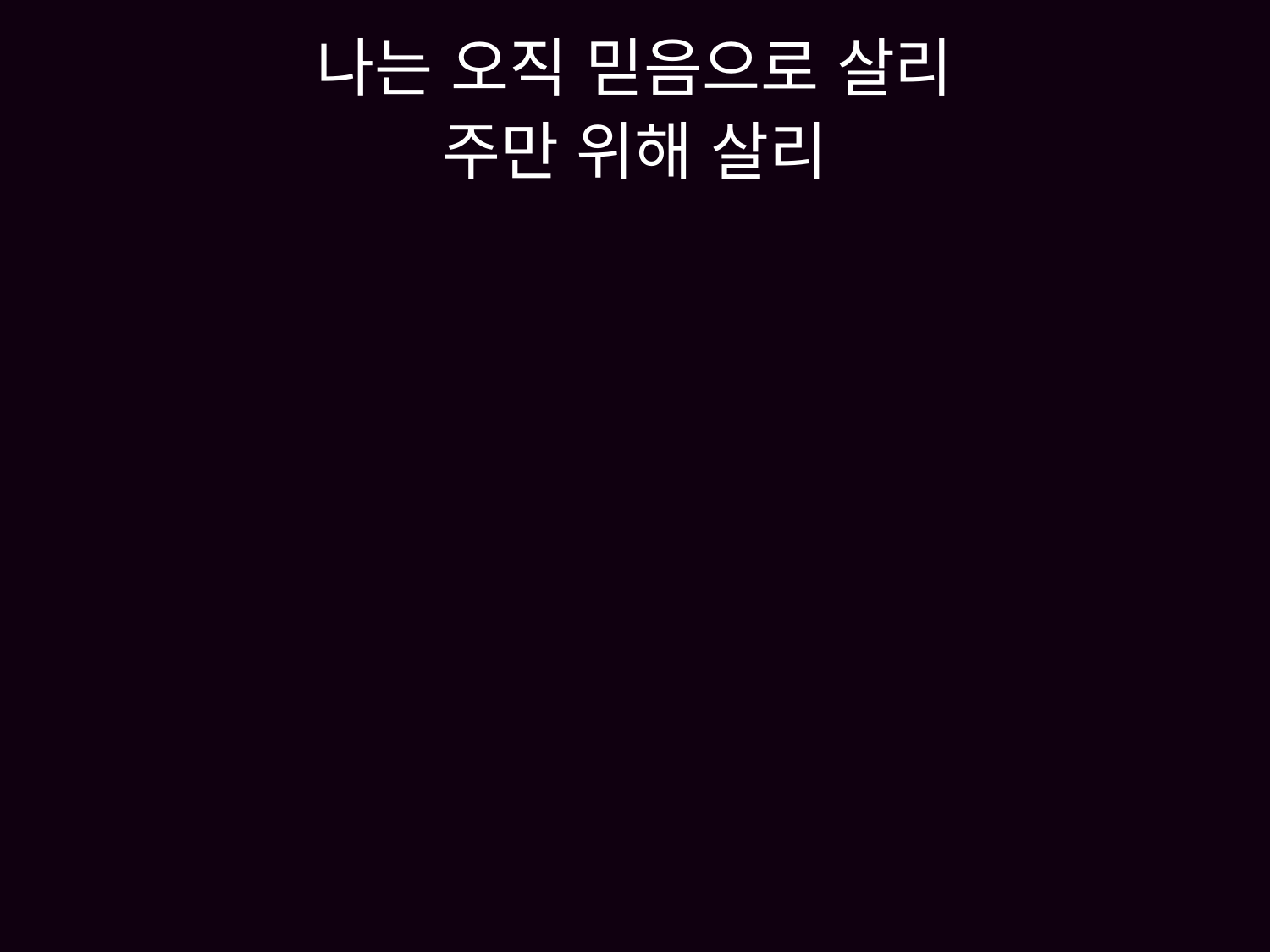

# 나는 오직 믿음으로 살리 주만 위해 살리